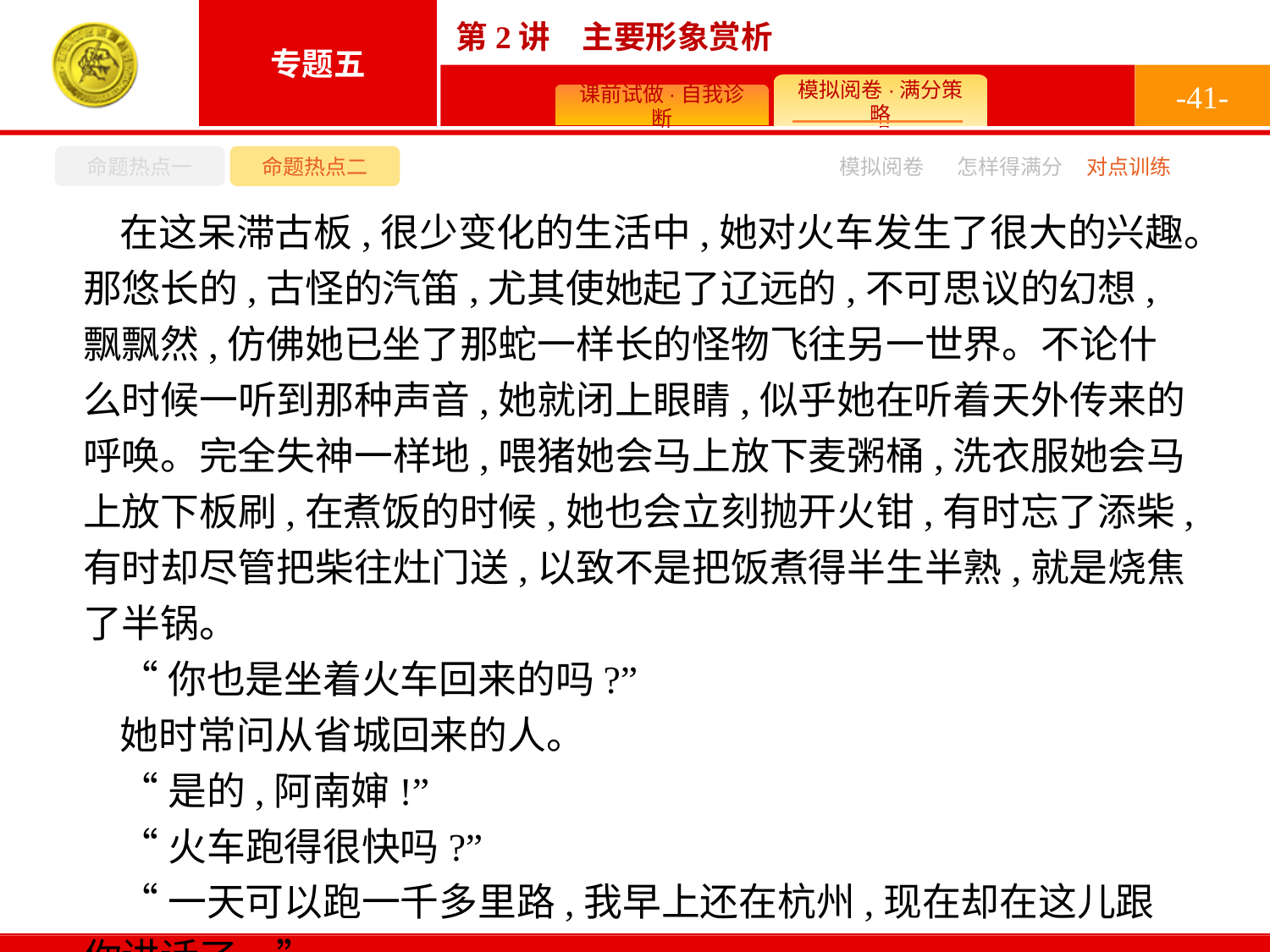

-41-
命题热点一
命题热点二
怎样得满分
模拟阅卷
对点训练
在这呆滞古板,很少变化的生活中,她对火车发生了很大的兴趣。那悠长的,古怪的汽笛,尤其使她起了辽远的,不可思议的幻想,飘飘然,仿佛她已坐了那蛇一样长的怪物飞往另一世界。不论什么时候一听到那种声音,她就闭上眼睛,似乎她在听着天外传来的呼唤。完全失神一样地,喂猪她会马上放下麦粥桶,洗衣服她会马上放下板刷,在煮饭的时候,她也会立刻抛开火钳,有时忘了添柴,有时却尽管把柴往灶门送,以致不是把饭煮得半生半熟,就是烧焦了半锅。
“你也是坐着火车回来的吗?”
她时常问从省城回来的人。
“是的,阿南婶!”
“火车跑得很快吗?”
“一天可以跑一千多里路,我早上还在杭州,现在却在这儿跟你讲话了。”